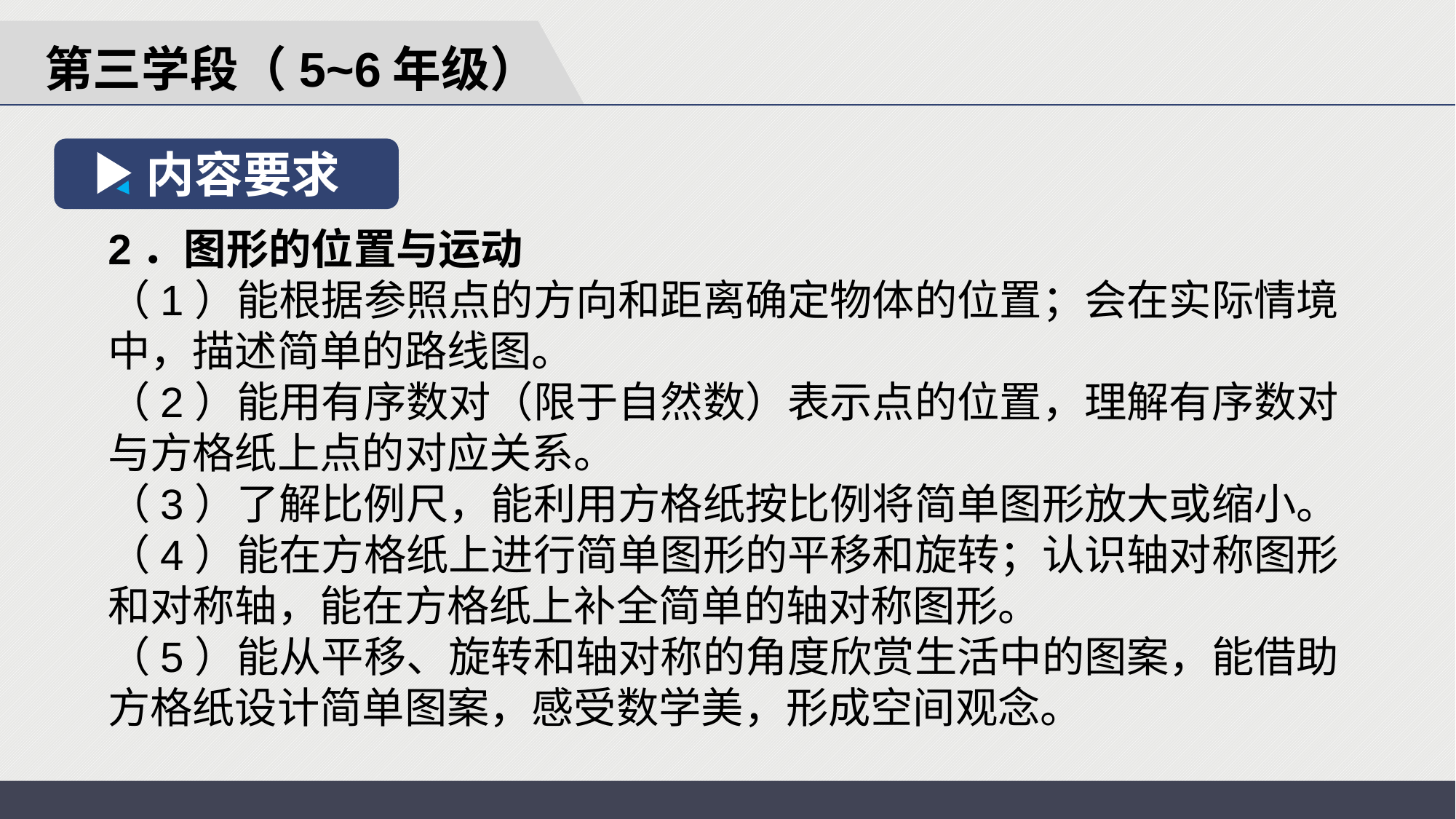

第三学段（5~6年级）
内容要求

2．图形的位置与运动
（1）能根据参照点的方向和距离确定物体的位置；会在实际情境中，描述简单的路线图。
（2）能用有序数对（限于自然数）表示点的位置，理解有序数对与方格纸上点的对应关系。
（3）了解比例尺，能利用方格纸按比例将简单图形放大或缩小。
（4）能在方格纸上进行简单图形的平移和旋转；认识轴对称图形和对称轴，能在方格纸上补全简单的轴对称图形。
（5）能从平移、旋转和轴对称的角度欣赏生活中的图案，能借助方格纸设计简单图案，感受数学美，形成空间观念。